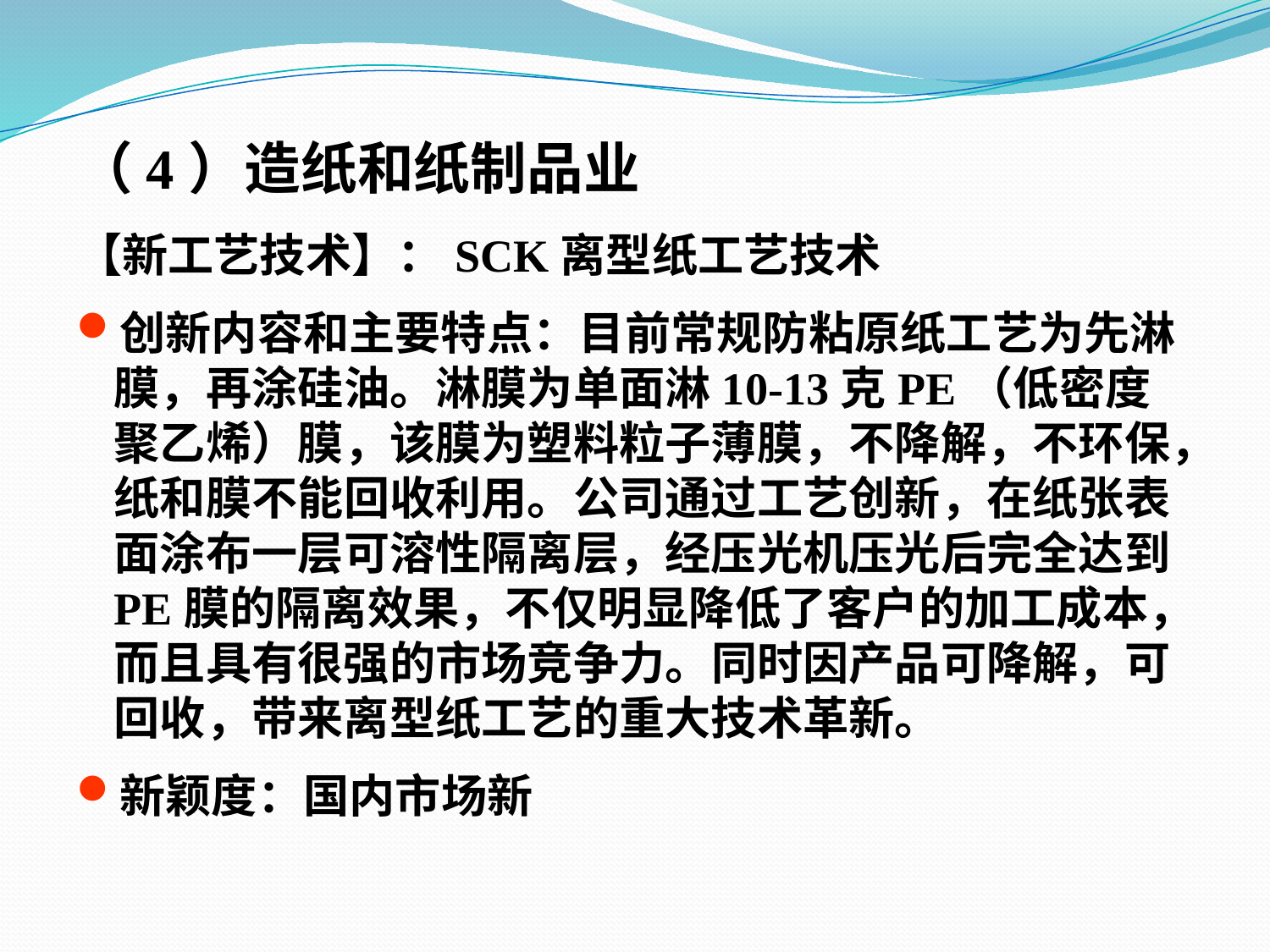

（4）造纸和纸制品业
【新工艺技术】：SCK离型纸工艺技术
创新内容和主要特点：目前常规防粘原纸工艺为先淋膜，再涂硅油。淋膜为单面淋10-13克PE（低密度聚乙烯）膜，该膜为塑料粒子薄膜，不降解，不环保，纸和膜不能回收利用。公司通过工艺创新，在纸张表面涂布一层可溶性隔离层，经压光机压光后完全达到PE膜的隔离效果，不仅明显降低了客户的加工成本，而且具有很强的市场竞争力。同时因产品可降解，可回收，带来离型纸工艺的重大技术革新。
新颖度：国内市场新